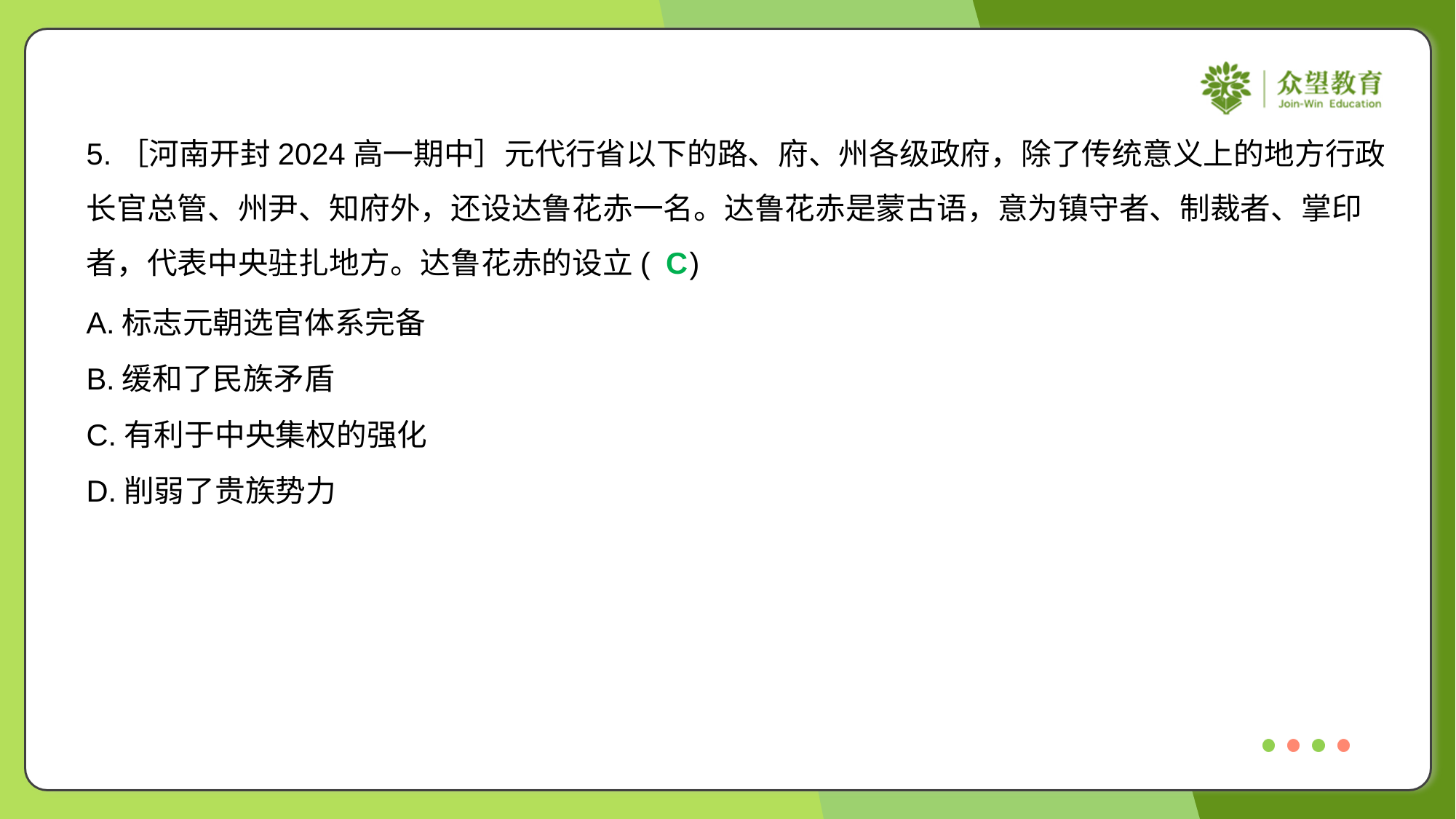

5.［河南开封2024高一期中］元代行省以下的路、府、州各级政府，除了传统意义上的地方行政
长官总管、州尹、知府外，还设达鲁花赤一名。达鲁花赤是蒙古语，意为镇守者、制裁者、掌印
者，代表中央驻扎地方。达鲁花赤的设立(     )
C
A.标志元朝选官体系完备
B.缓和了民族矛盾
C.有利于中央集权的强化
D.削弱了贵族势力